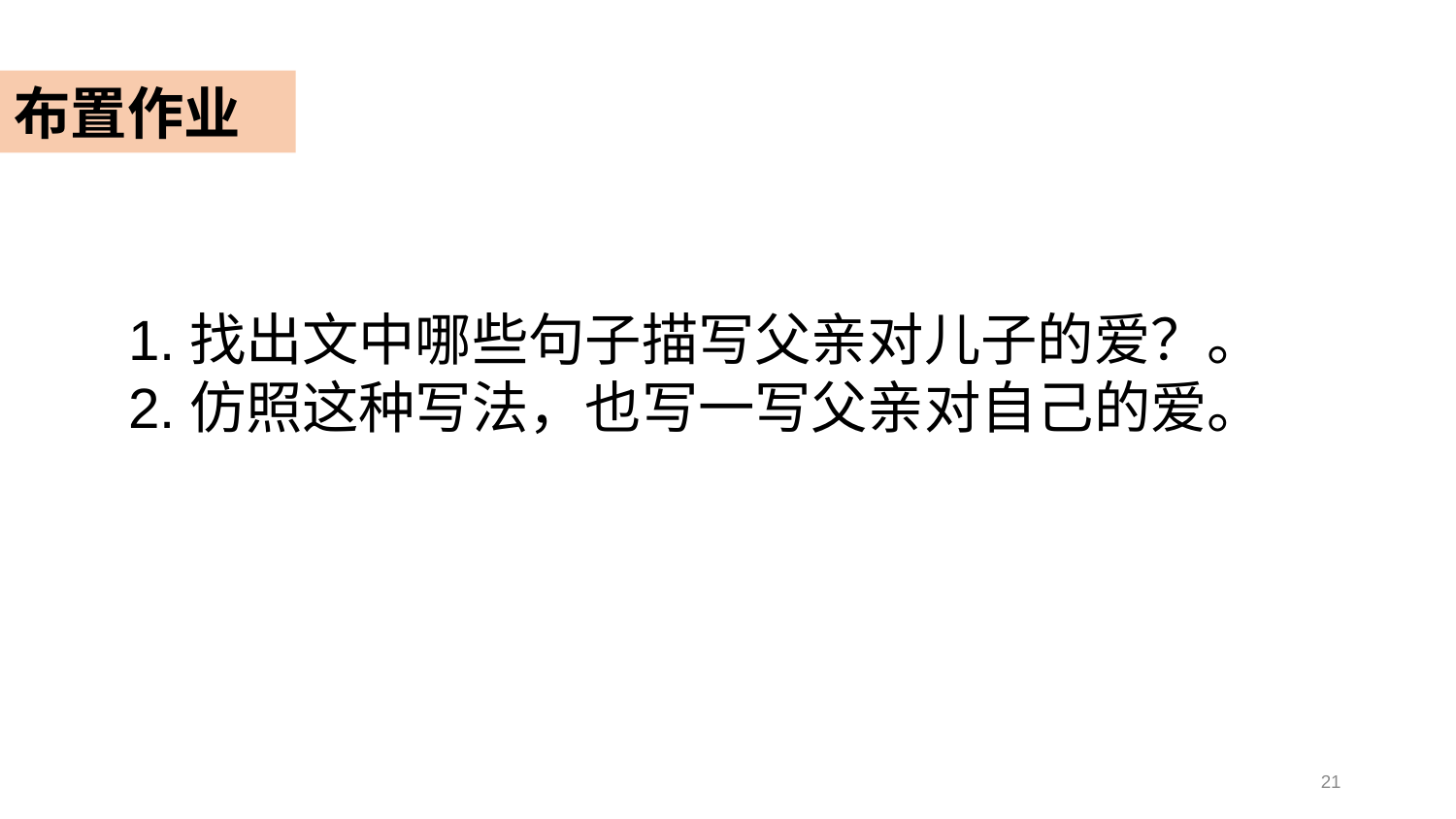

布置作业
1.找出文中哪些句子描写父亲对儿子的爱？。
2.仿照这种写法，也写一写父亲对自己的爱。
21